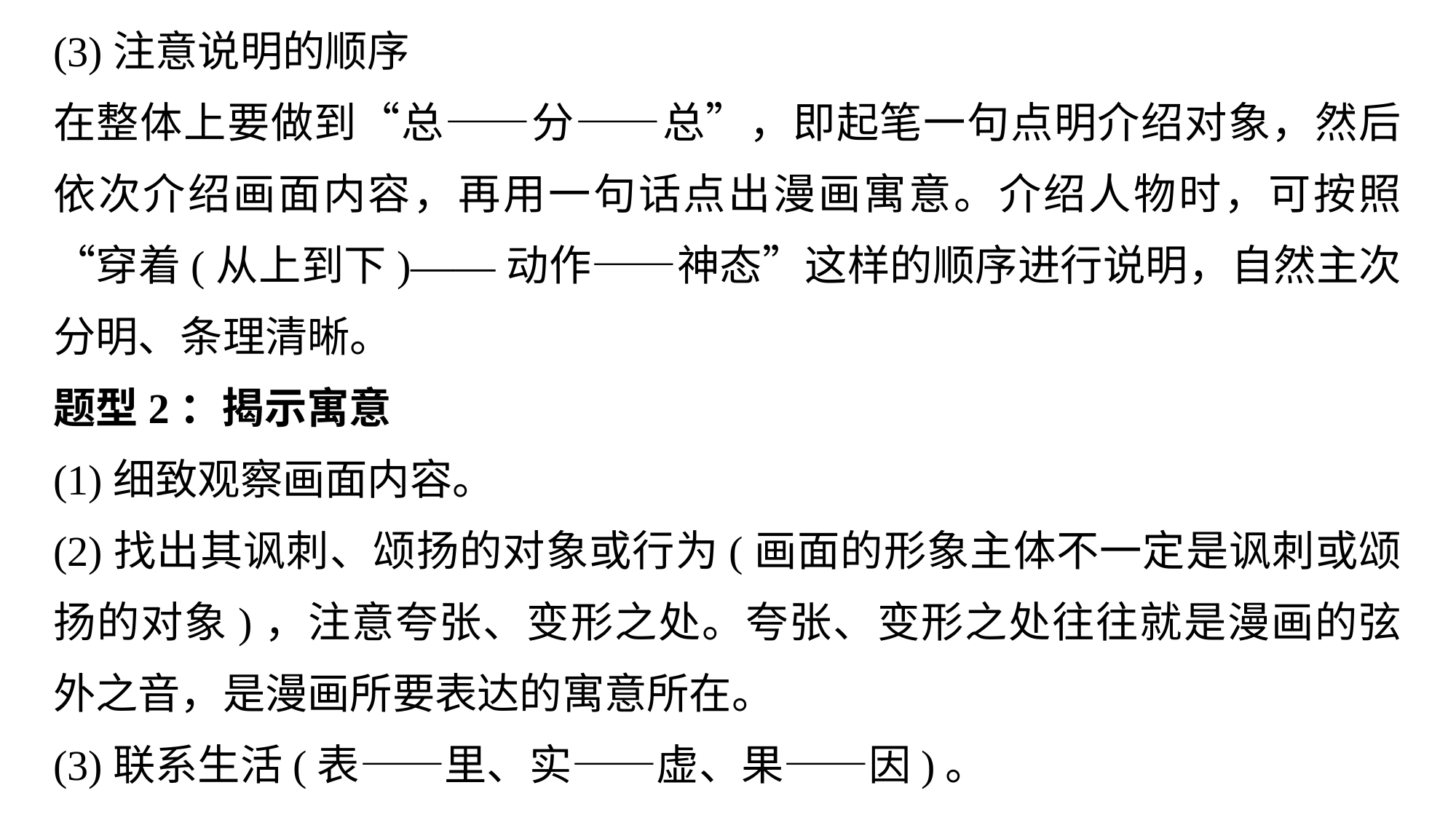

(3)注意说明的顺序
在整体上要做到“总——分——总”，即起笔一句点明介绍对象，然后依次介绍画面内容，再用一句话点出漫画寓意。介绍人物时，可按照“穿着(从上到下)——动作——神态”这样的顺序进行说明，自然主次分明、条理清晰。
题型2：揭示寓意
(1)细致观察画面内容。
(2)找出其讽刺、颂扬的对象或行为(画面的形象主体不一定是讽刺或颂扬的对象)，注意夸张、变形之处。夸张、变形之处往往就是漫画的弦外之音，是漫画所要表达的寓意所在。
(3)联系生活(表——里、实——虚、果——因)。